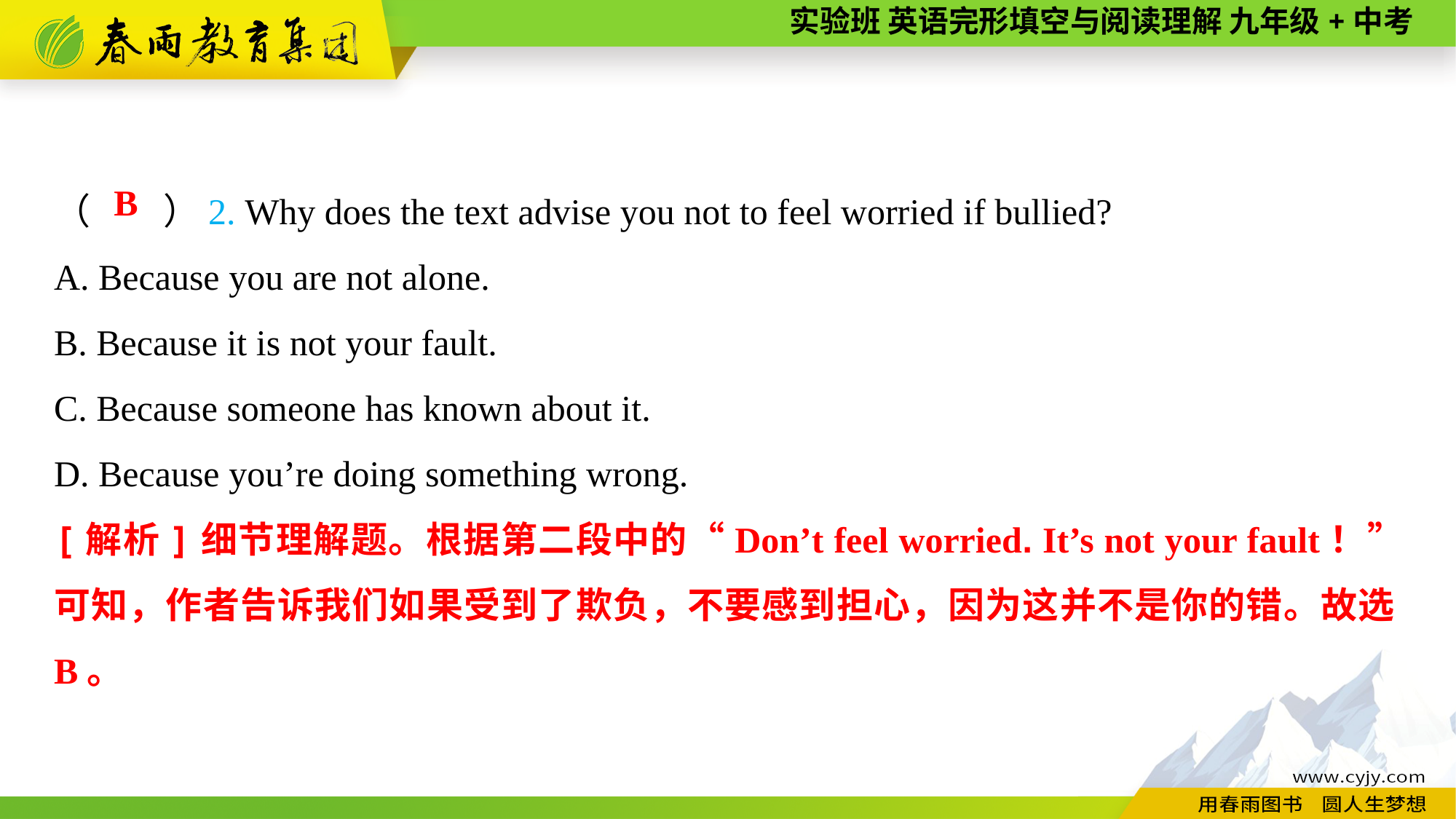

（　　）2. Why does the text advise you not to feel worried if bullied?
A. Because you are not alone.
B. Because it is not your fault.
C. Because someone has known about it.
D. Because you’re doing something wrong.
B
[解析]细节理解题。根据第二段中的“Don’t feel worried. It’s not your fault！”可知，作者告诉我们如果受到了欺负，不要感到担心，因为这并不是你的错。故选B。